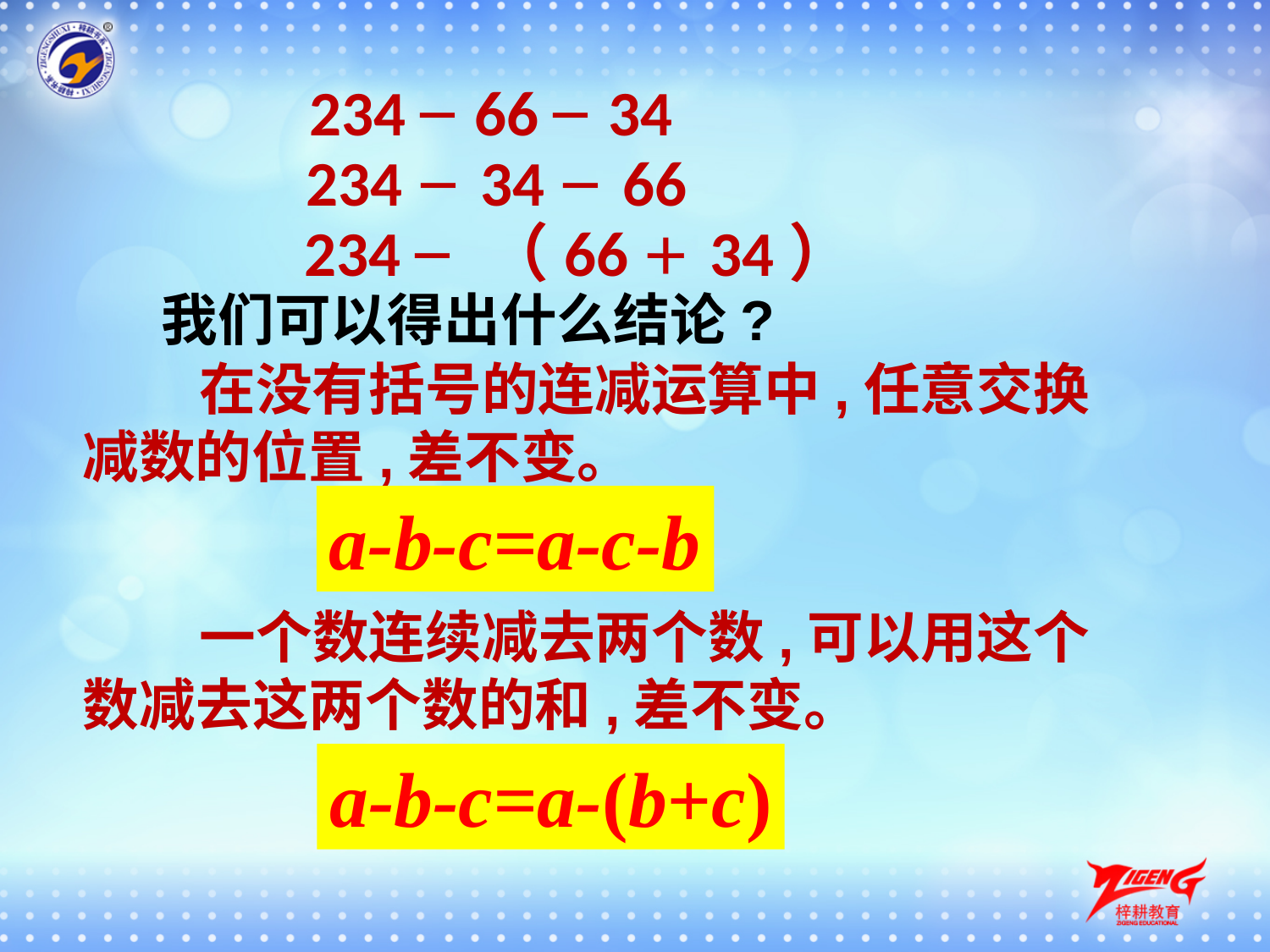

234 – 66 – 34
234 – 34 – 66
234 – （66 + 34）
我们可以得出什么结论?
        在没有括号的连减运算中,任意交换减数的位置,差不变。
a-b-c=a-c-b
        一个数连续减去两个数,可以用这个数减去这两个数的和,差不变。
a-b-c=a-(b+c)